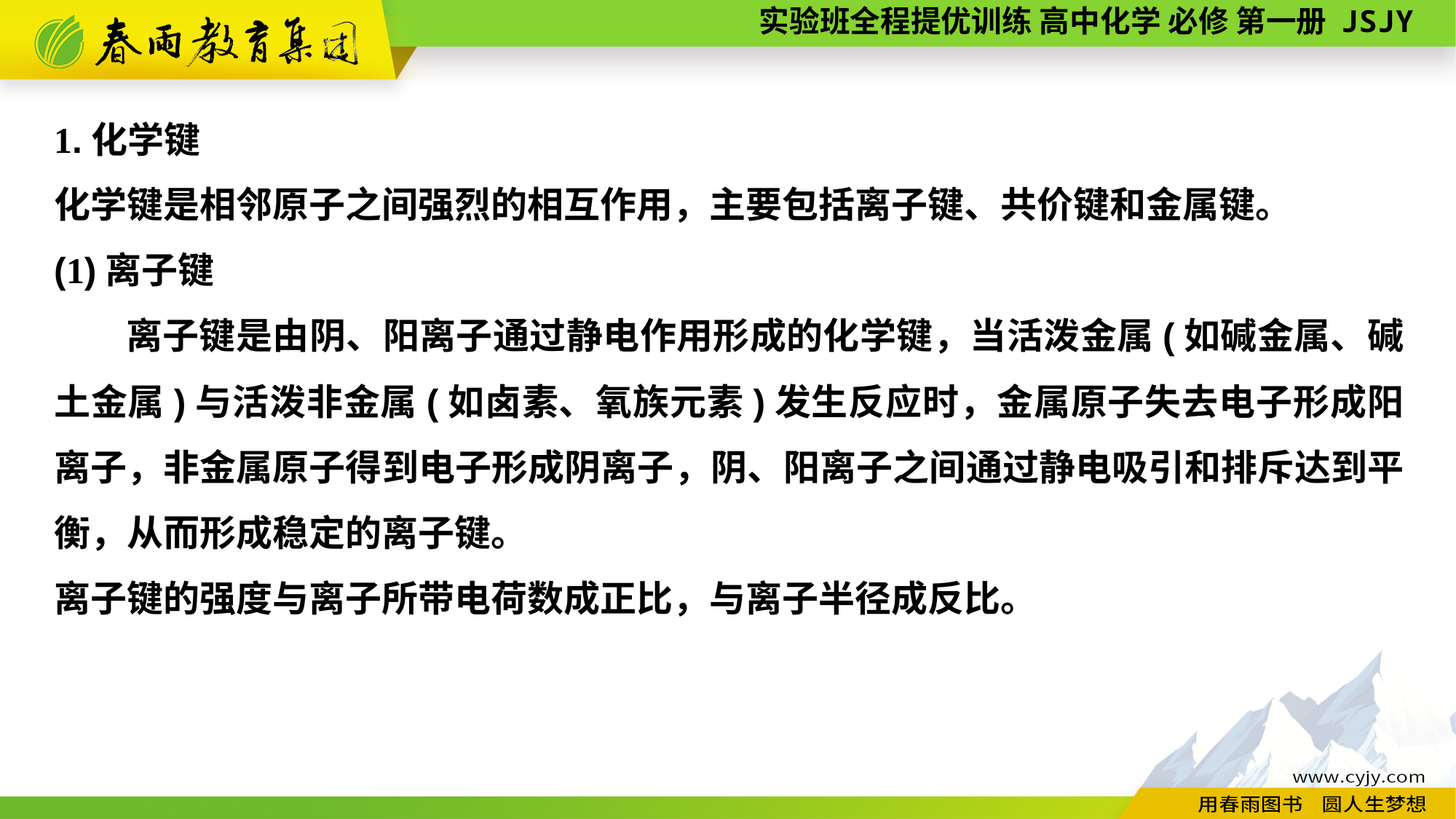

1.化学键
化学键是相邻原子之间强烈的相互作用，主要包括离子键、共价键和金属键。
(1)离子键
离子键是由阴、阳离子通过静电作用形成的化学键，当活泼金属(如碱金属、碱土金属)与活泼非金属(如卤素、氧族元素)发生反应时，金属原子失去电子形成阳离子，非金属原子得到电子形成阴离子，阴、阳离子之间通过静电吸引和排斥达到平衡，从而形成稳定的离子键。
离子键的强度与离子所带电荷数成正比，与离子半径成反比。